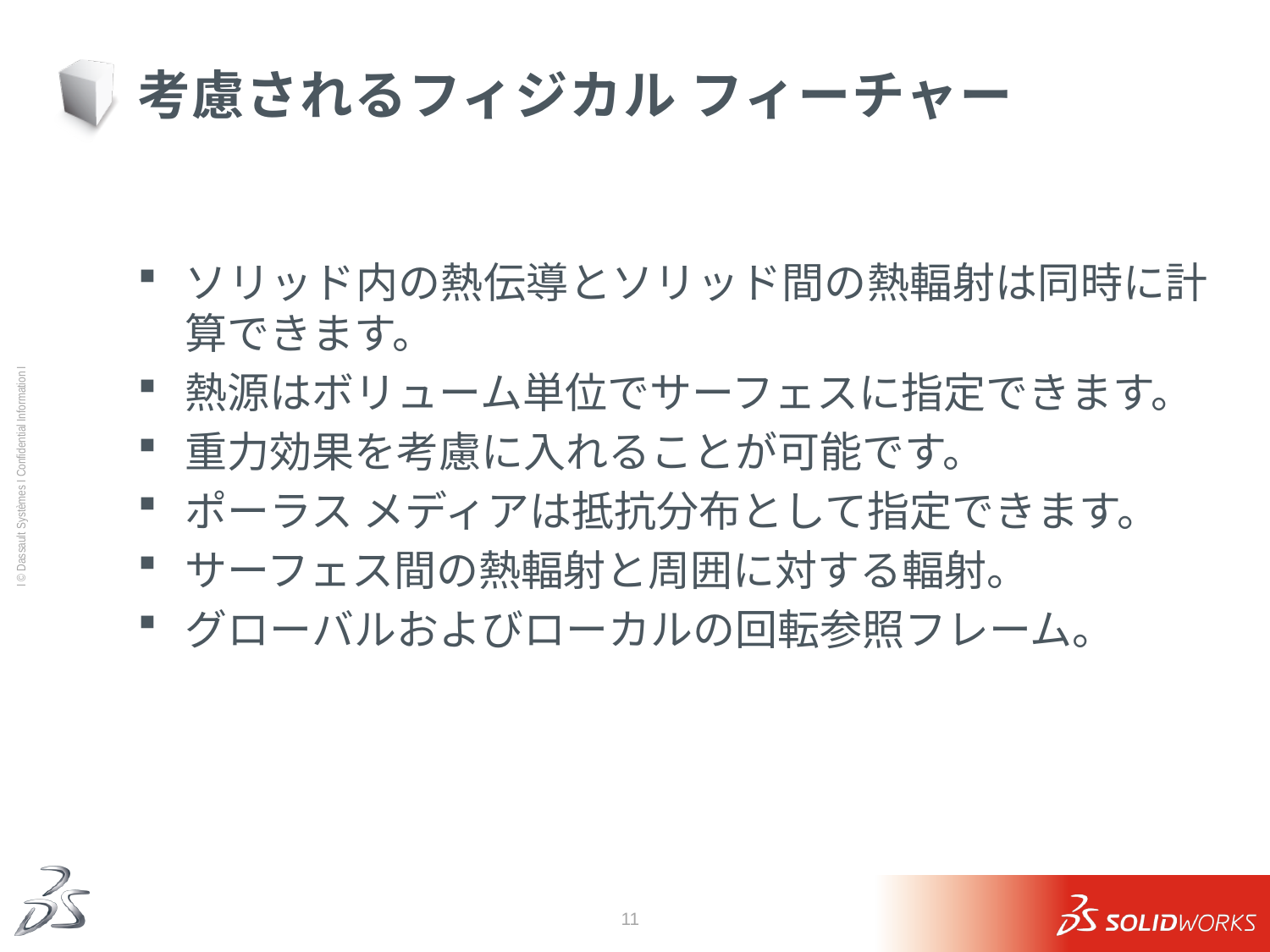

# 考慮されるフィジカル フィーチャー
ソリッド内の熱伝導とソリッド間の熱輻射は同時に計算できます。
熱源はボリューム単位でサーフェスに指定できます。
重力効果を考慮に入れることが可能です。
ポーラス メディアは抵抗分布として指定できます。
サーフェス間の熱輻射と周囲に対する輻射。
グローバルおよびローカルの回転参照フレーム。